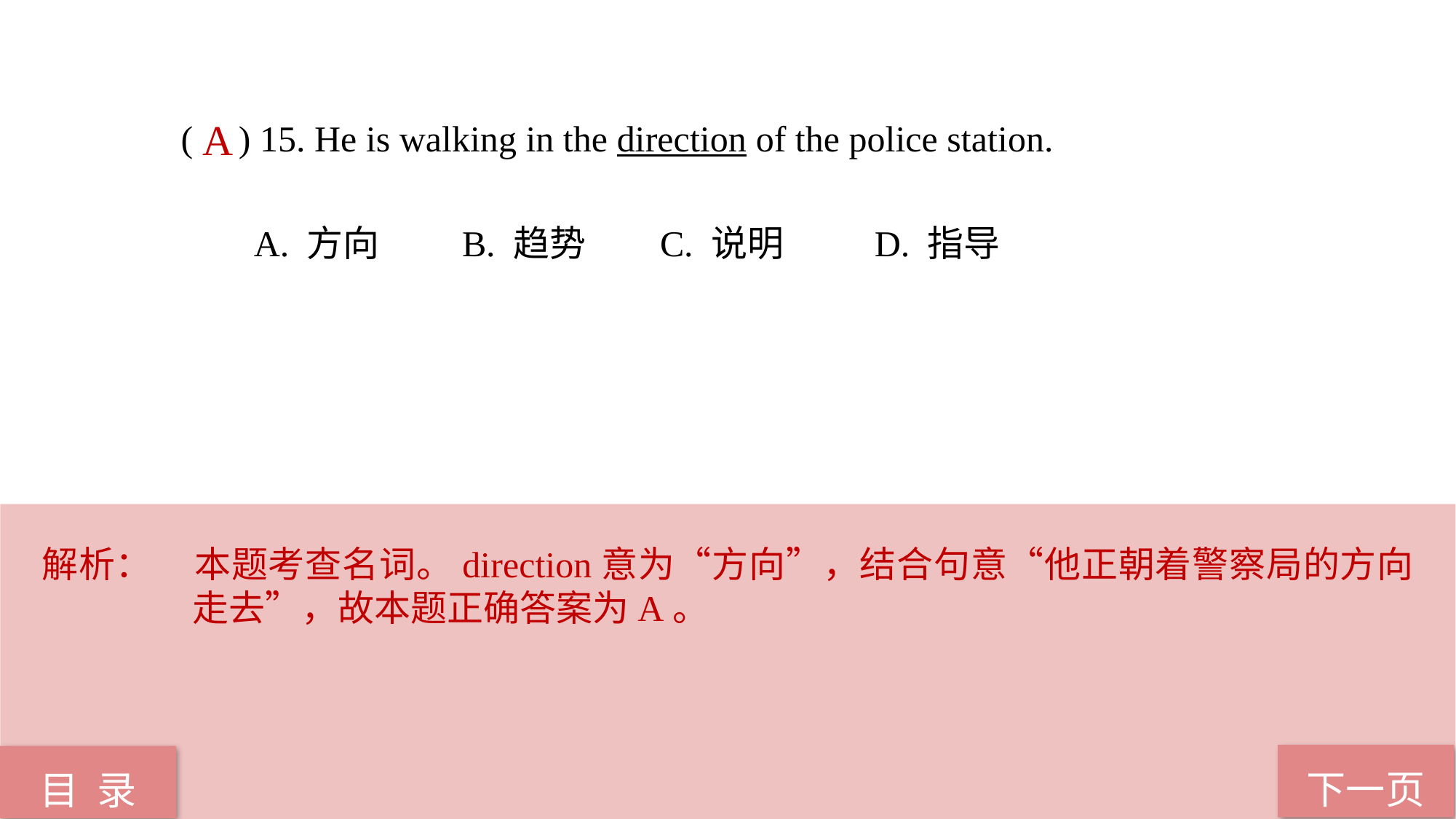

(     ) 15. He is walking in the direction of the police station.

        A. 方向         B. 趋势        C. 说明          D. 指导
A
解析：	本题考查名词。direction意为“方向”，结合句意“他正朝着警察局的方向走去”，故本题正确答案为A。